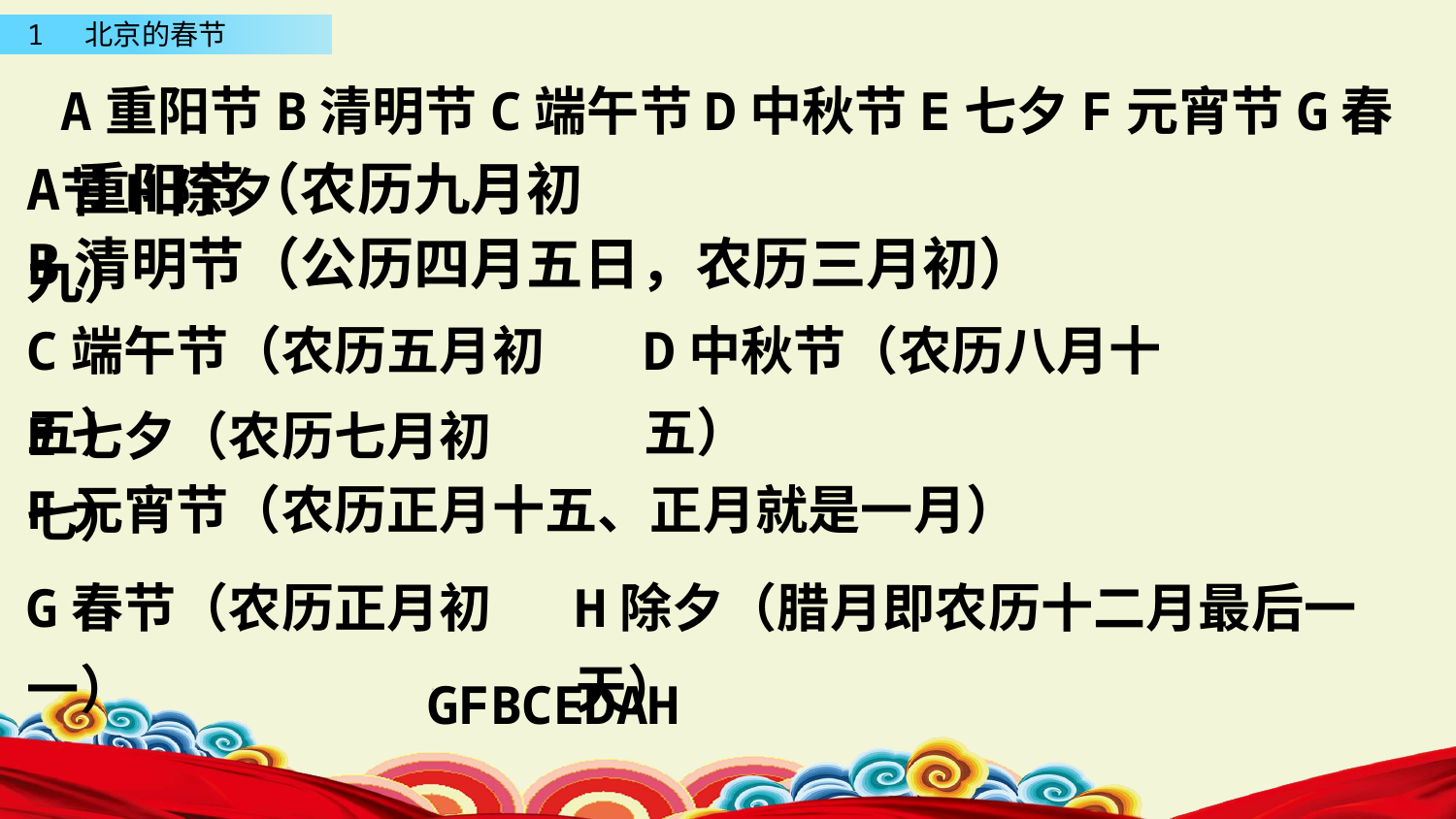

A重阳节B清明节C端午节D中秋节E七夕F元宵节G春节H除夕
A重阳节（农历九月初九）
B清明节（公历四月五日，农历三月初）
C端午节（农历五月初五）
D中秋节（农历八月十五）
E七夕（农历七月初七）
F元宵节（农历正月十五、正月就是一月）
G春节（农历正月初一）
H除夕（腊月即农历十二月最后一天）
GFBCEDAH